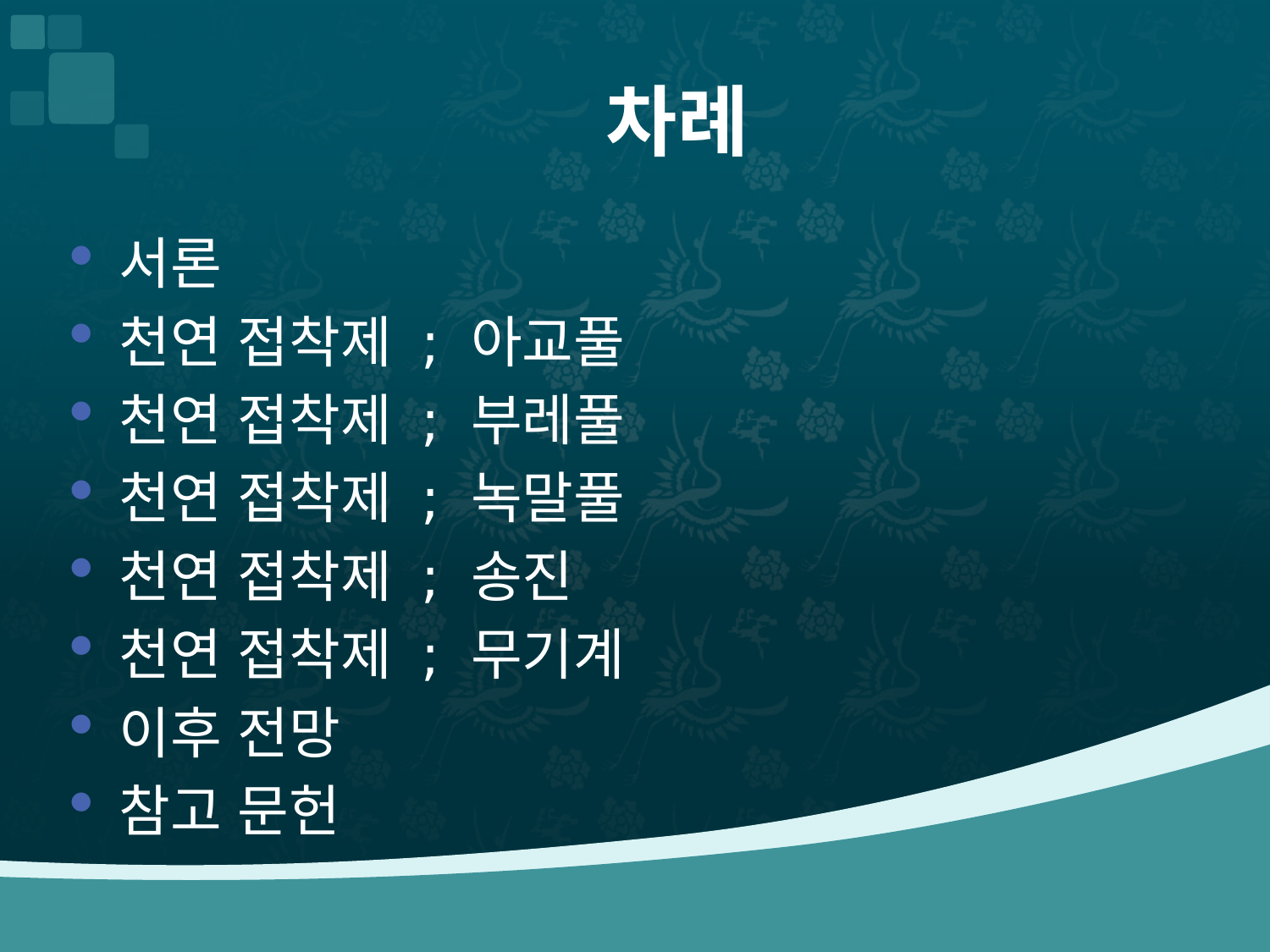

# 차례
서론
천연 접착제 ; 아교풀
천연 접착제 ; 부레풀
천연 접착제 ; 녹말풀
천연 접착제 ; 송진
천연 접착제 ; 무기계
이후 전망
참고 문헌